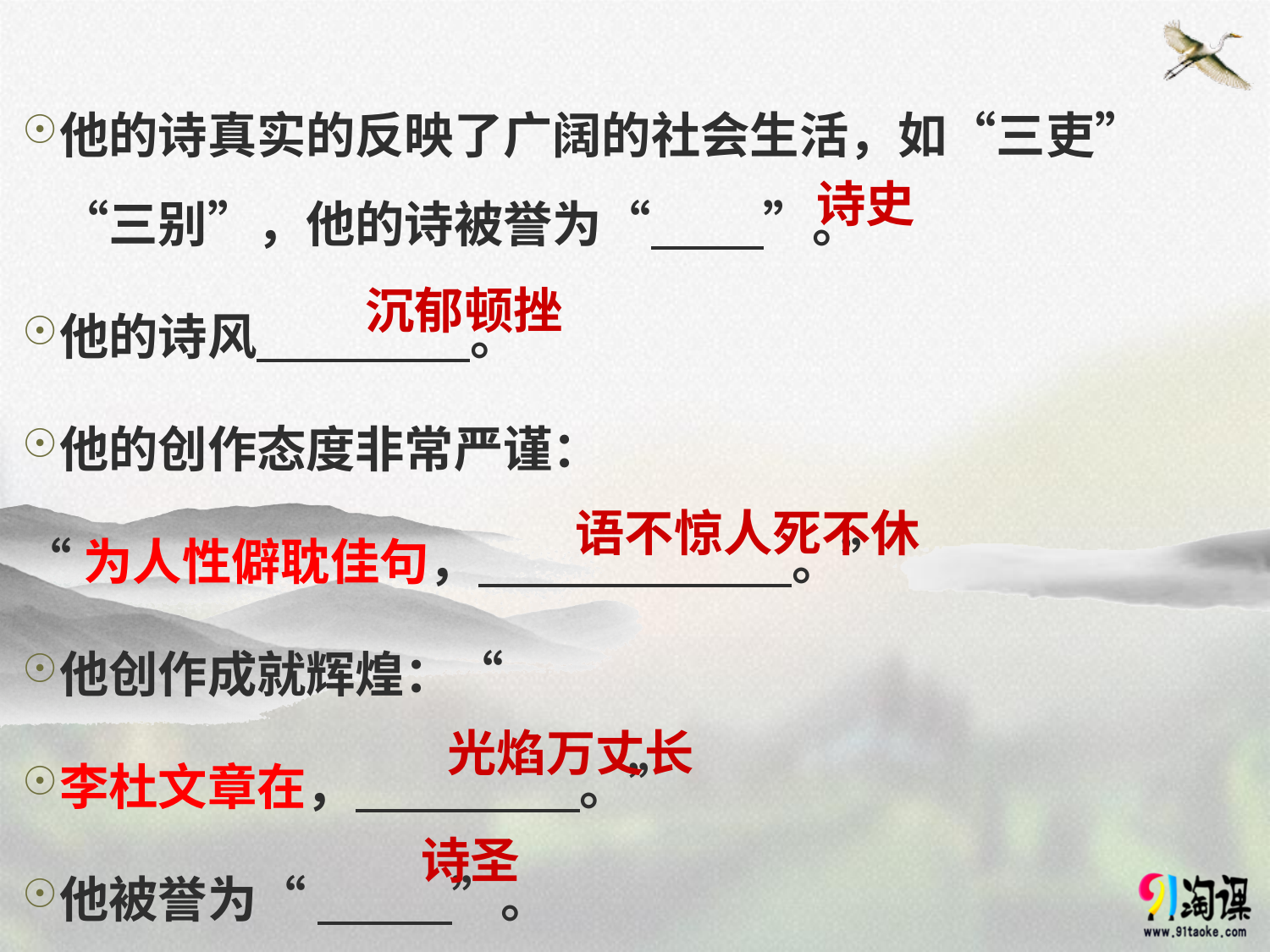

他的诗真实的反映了广阔的社会生活，如“三吏”“三别”，他的诗被誉为“          ”。
他的诗风                   。
他的创作态度非常严谨：
“为人性僻耽佳句，                            。”
他创作成就辉煌：“
李杜文章在，                    。”
他被誉为“             ”。
诗史
沉郁顿挫
语不惊人死不休
光焰万丈长
诗圣